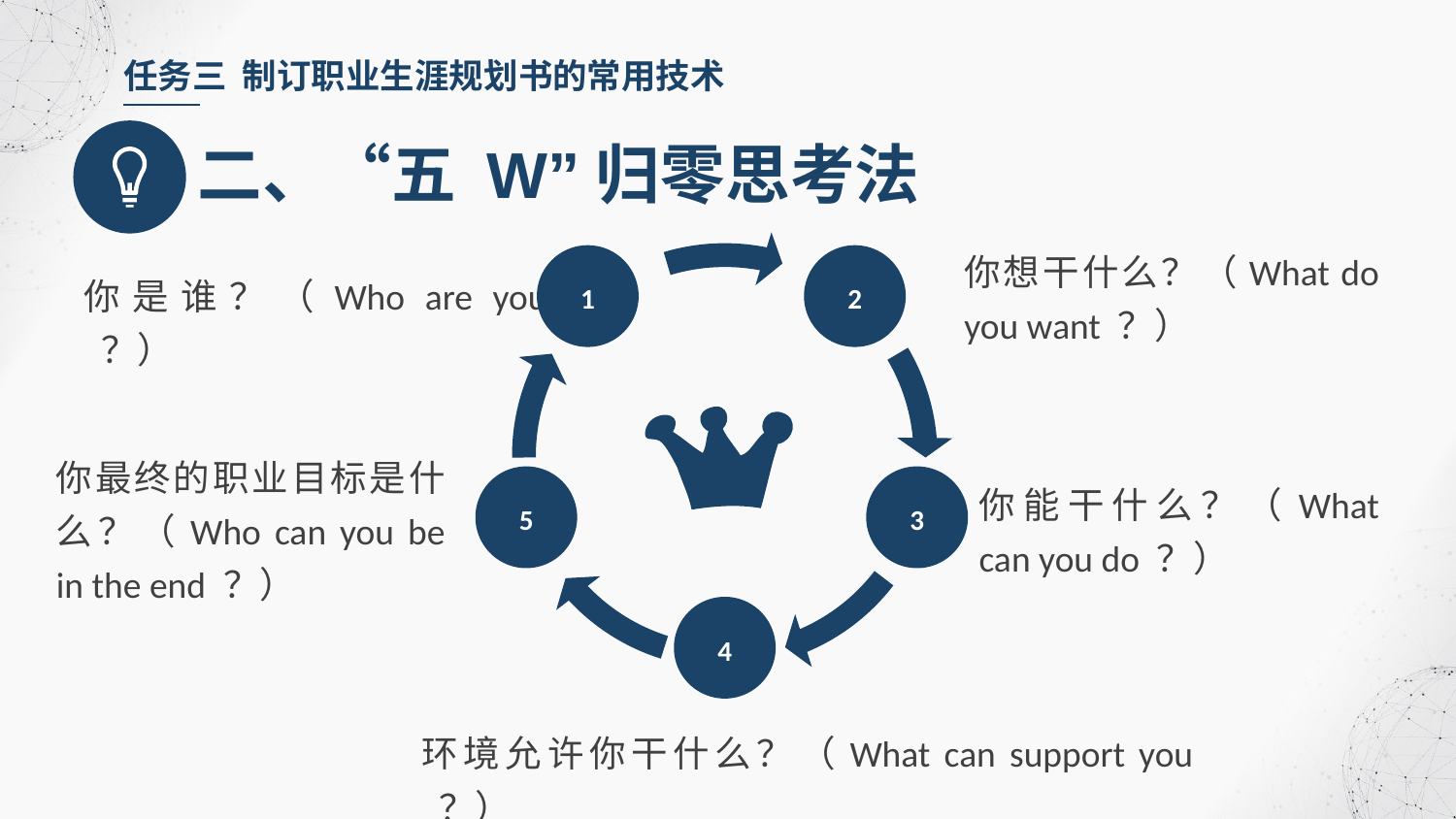

任务三  制订职业生涯规划书的常用技术

二、“五 W”归零思考法

你想干什么？（What do you want ？）

1

2
你是谁？（Who are you ？）

你最终的职业目标是什么？（Who can you be in the end ？）
你能干什么？（What can you do ？）

5

3

4
环境允许你干什么？（What can support you ？）